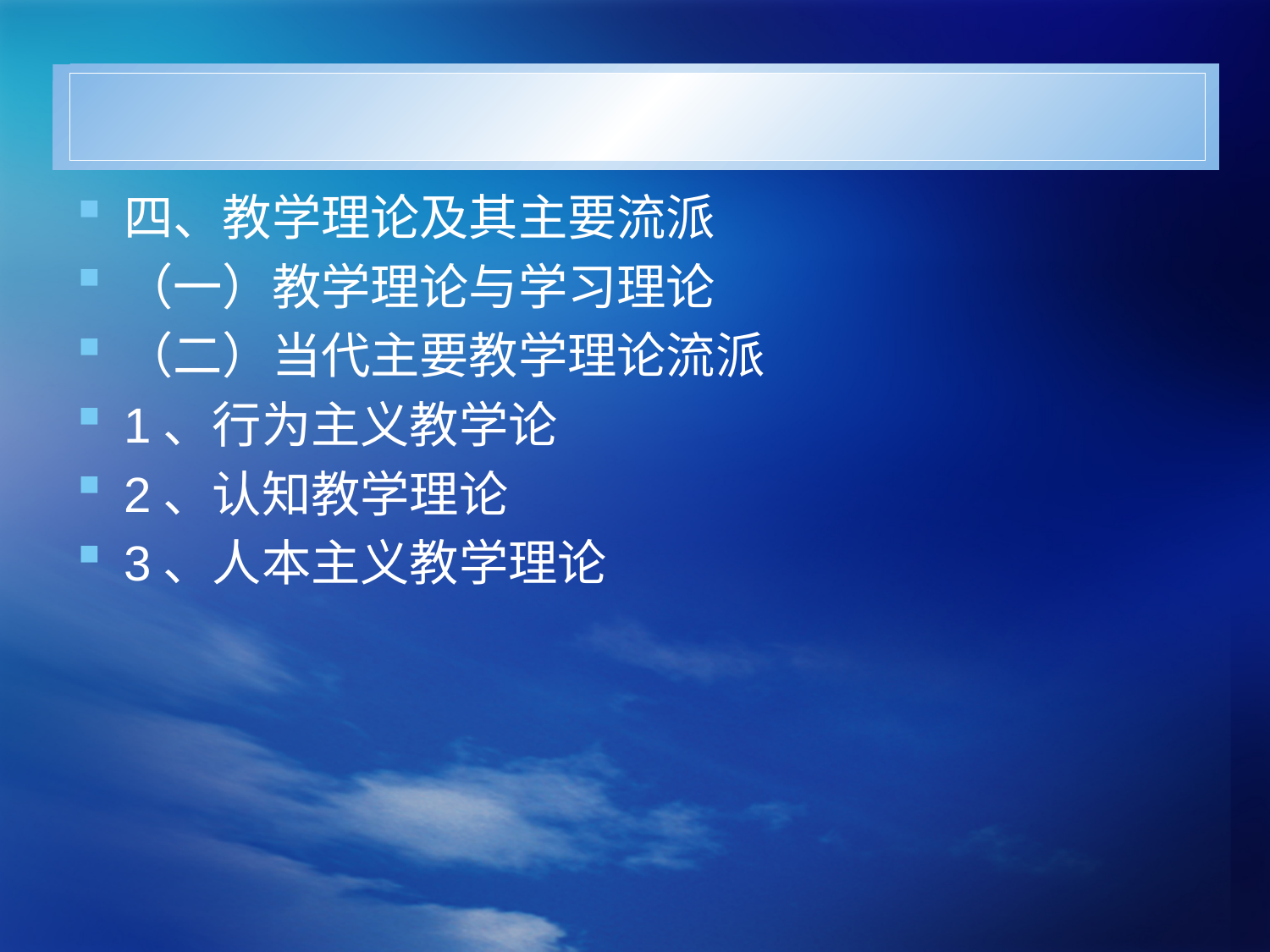

#
四、教学理论及其主要流派
（一）教学理论与学习理论
（二）当代主要教学理论流派
1、行为主义教学论
2、认知教学理论
3、人本主义教学理论